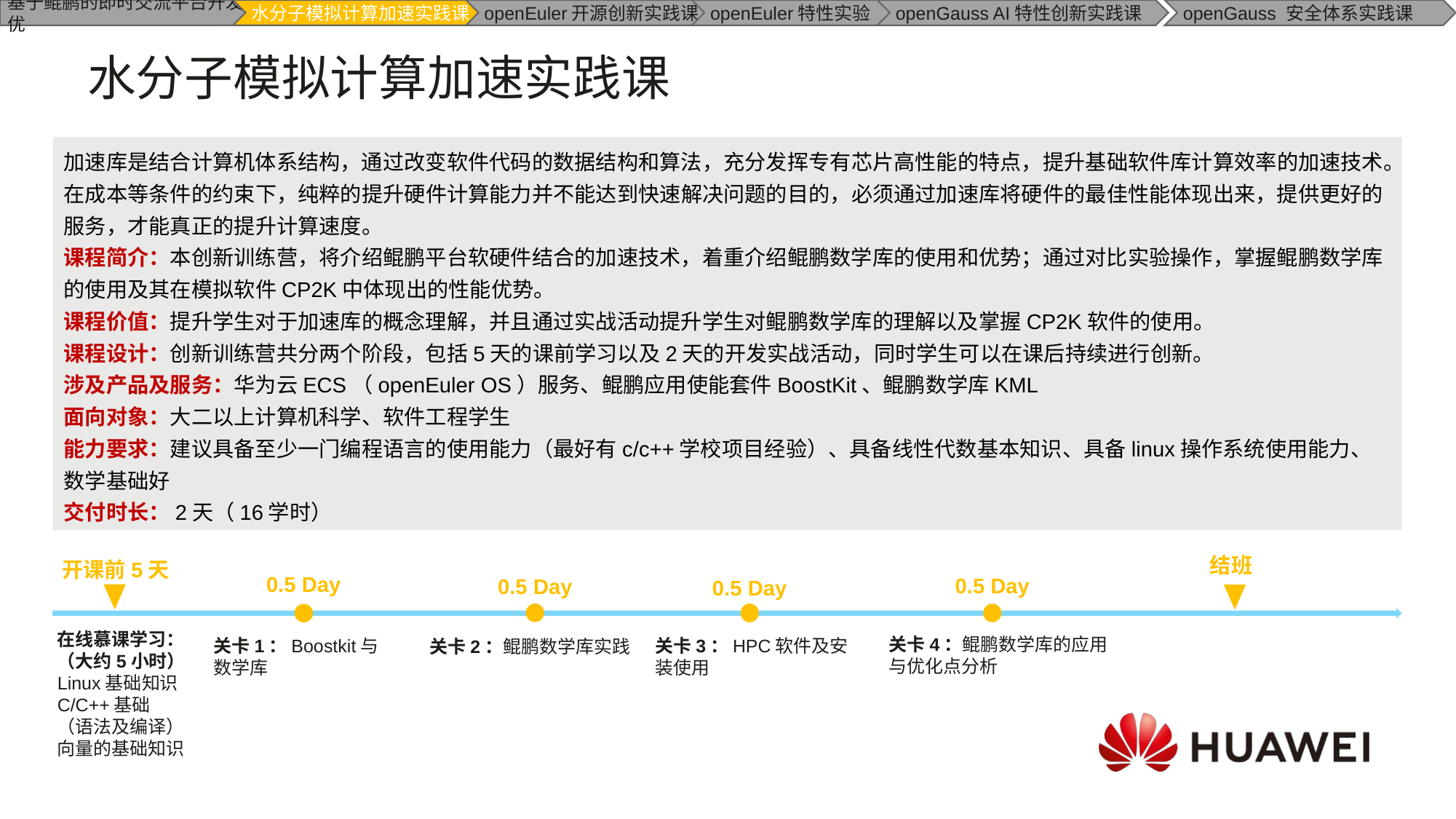

基于鲲鹏的即时交流平台开发及调优
水分子模拟计算加速实践课
openEuler开源创新实践课
openEuler特性实验
openGauss AI特性创新实践课
openGauss 安全体系实践课
# 水分子模拟计算加速实践课
加速库是结合计算机体系结构，通过改变软件代码的数据结构和算法，充分发挥专有芯片高性能的特点，提升基础软件库计算效率的加速技术。在成本等条件的约束下，纯粹的提升硬件计算能力并不能达到快速解决问题的目的，必须通过加速库将硬件的最佳性能体现出来，提供更好的服务，才能真正的提升计算速度。
课程简介：本创新训练营，将介绍鲲鹏平台软硬件结合的加速技术，着重介绍鲲鹏数学库的使用和优势；通过对比实验操作，掌握鲲鹏数学库的使用及其在模拟软件CP2K中体现出的性能优势。
课程价值：提升学生对于加速库的概念理解，并且通过实战活动提升学生对鲲鹏数学库的理解以及掌握CP2K软件的使用。
课程设计：创新训练营共分两个阶段，包括5天的课前学习以及2天的开发实战活动，同时学生可以在课后持续进行创新。
涉及产品及服务：华为云ECS（openEuler OS）服务、鲲鹏应用使能套件BoostKit、鲲鹏数学库KML
面向对象：大二以上计算机科学、软件工程学生
能力要求：建议具备至少一门编程语言的使用能力（最好有c/c++学校项目经验）、具备线性代数基本知识、具备linux操作系统使用能力、数学基础好
交付时长：2天（16学时）
结班

开课前5天

0.5 Day
0.5 Day
0.5 Day
0.5 Day

在线慕课学习：
（大约5小时）
Linux基础知识
C/C++基础（语法及编译）
向量的基础知识
关卡4：鲲鹏数学库的应用与优化点分析
关卡3：HPC软件及安装使用
关卡1：Boostkit与数学库
关卡2：鲲鹏数学库实践